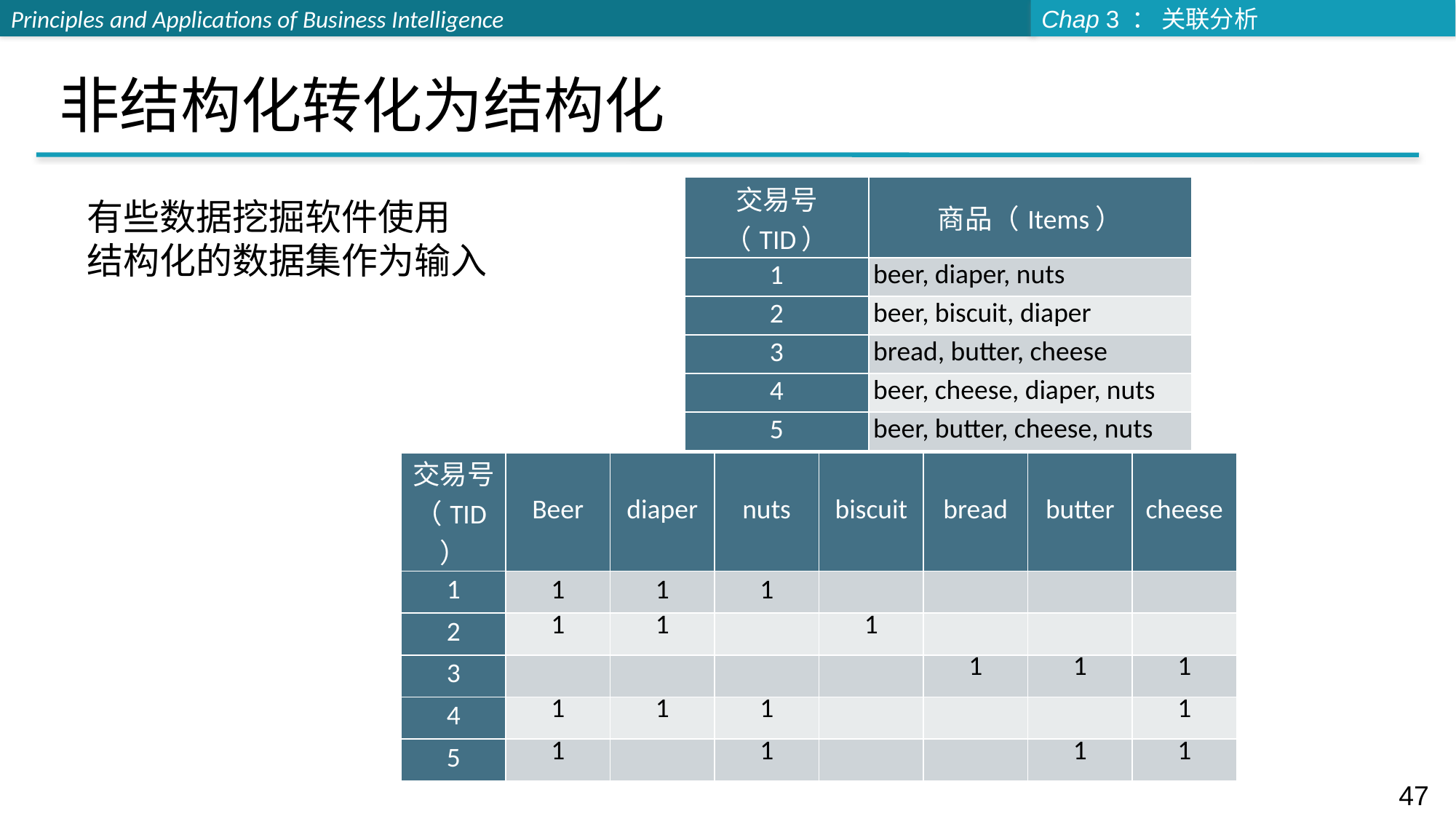

# 非结构化转化为结构化
| 交易号（TID） | 商品（Items） |
| --- | --- |
| 1 | beer, diaper, nuts |
| 2 | beer, biscuit, diaper |
| 3 | bread, butter, cheese |
| 4 | beer, cheese, diaper, nuts |
| 5 | beer, butter, cheese, nuts |
有些数据挖掘软件使用
结构化的数据集作为输入
| 交易号（TID） | Beer | diaper | nuts | biscuit | bread | butter | cheese |
| --- | --- | --- | --- | --- | --- | --- | --- |
| 1 | 1 | 1 | 1 |  |  |  |  |
| 2 | 1 | 1 |  | 1 |  |  |  |
| 3 |  |  |  |  | 1 | 1 | 1 |
| 4 | 1 | 1 | 1 |  |  |  | 1 |
| 5 | 1 |  | 1 |  |  | 1 | 1 |